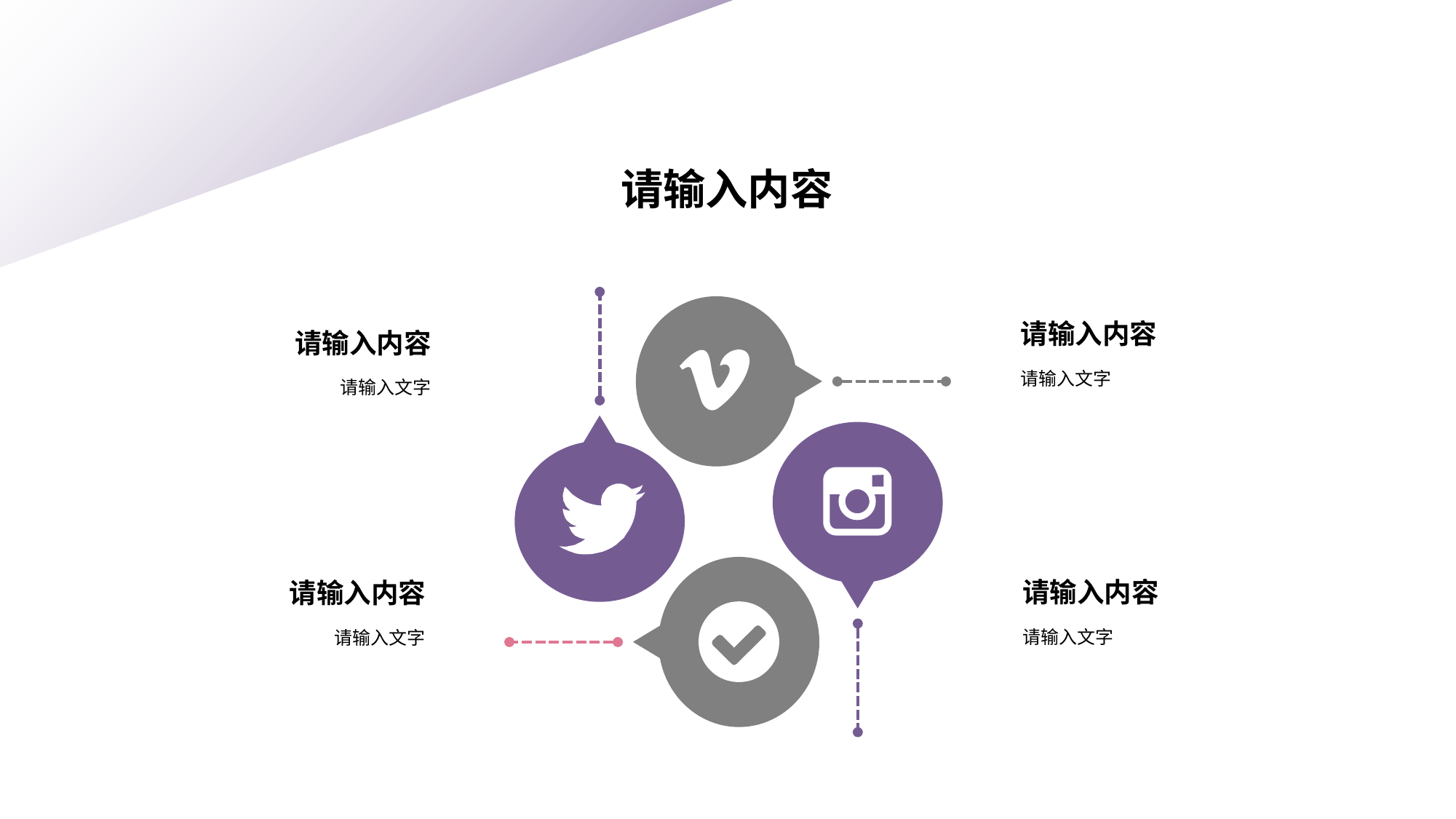

请输入内容
请输入内容
请输入文字
请输入内容
请输入文字

请输入内容
请输入文字
请输入内容
请输入文字